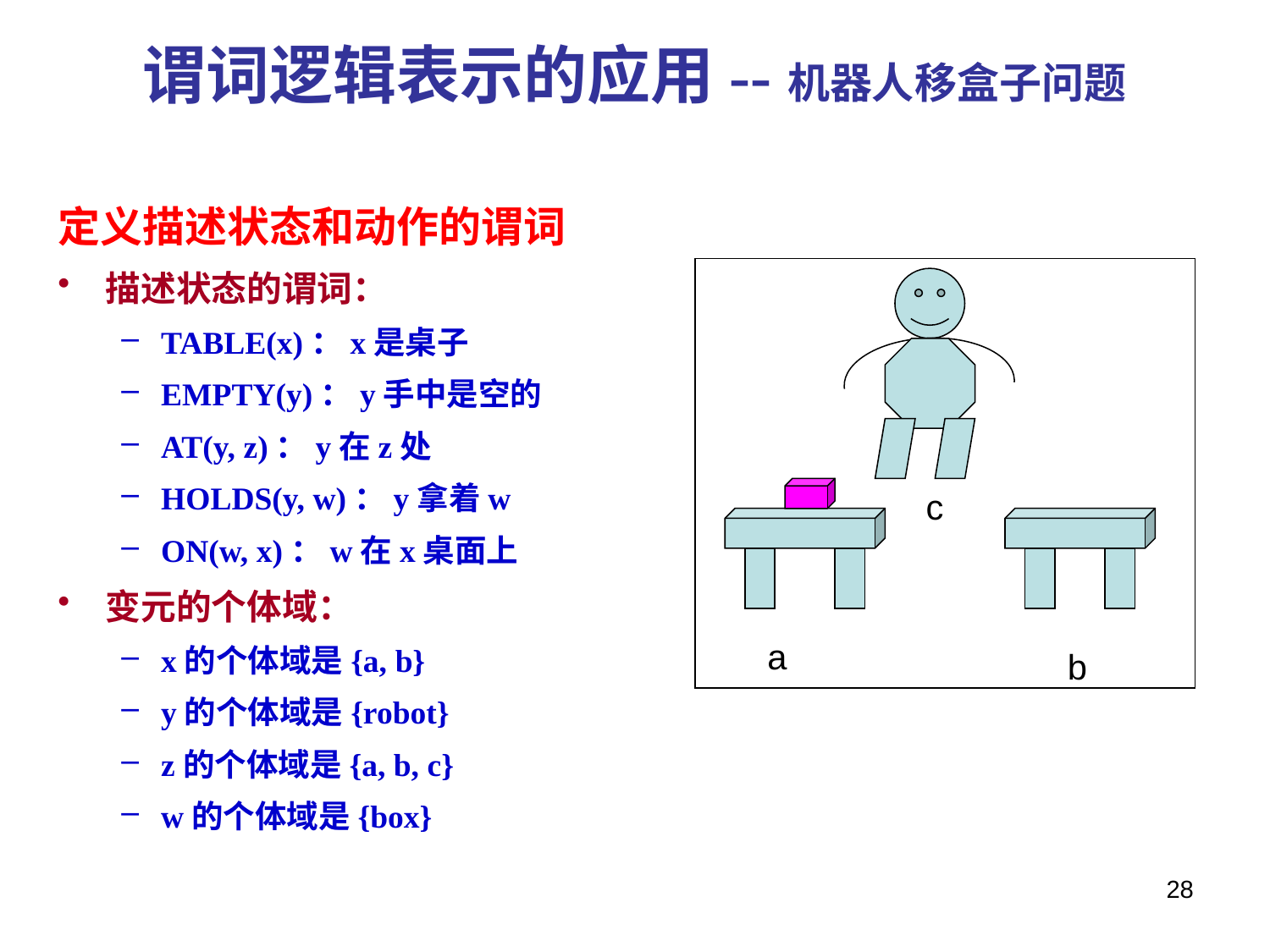

# 谓词逻辑表示的应用--机器人移盒子问题
定义描述状态和动作的谓词
描述状态的谓词：
TABLE(x)：x是桌子
EMPTY(y)：y手中是空的
AT(y, z)：y在z处
HOLDS(y, w)：y拿着w
ON(w, x)：w在x桌面上
变元的个体域：
x的个体域是{a, b}
y的个体域是{robot}
z的个体域是{a, b, c}
w的个体域是{box}

c

a
b
28